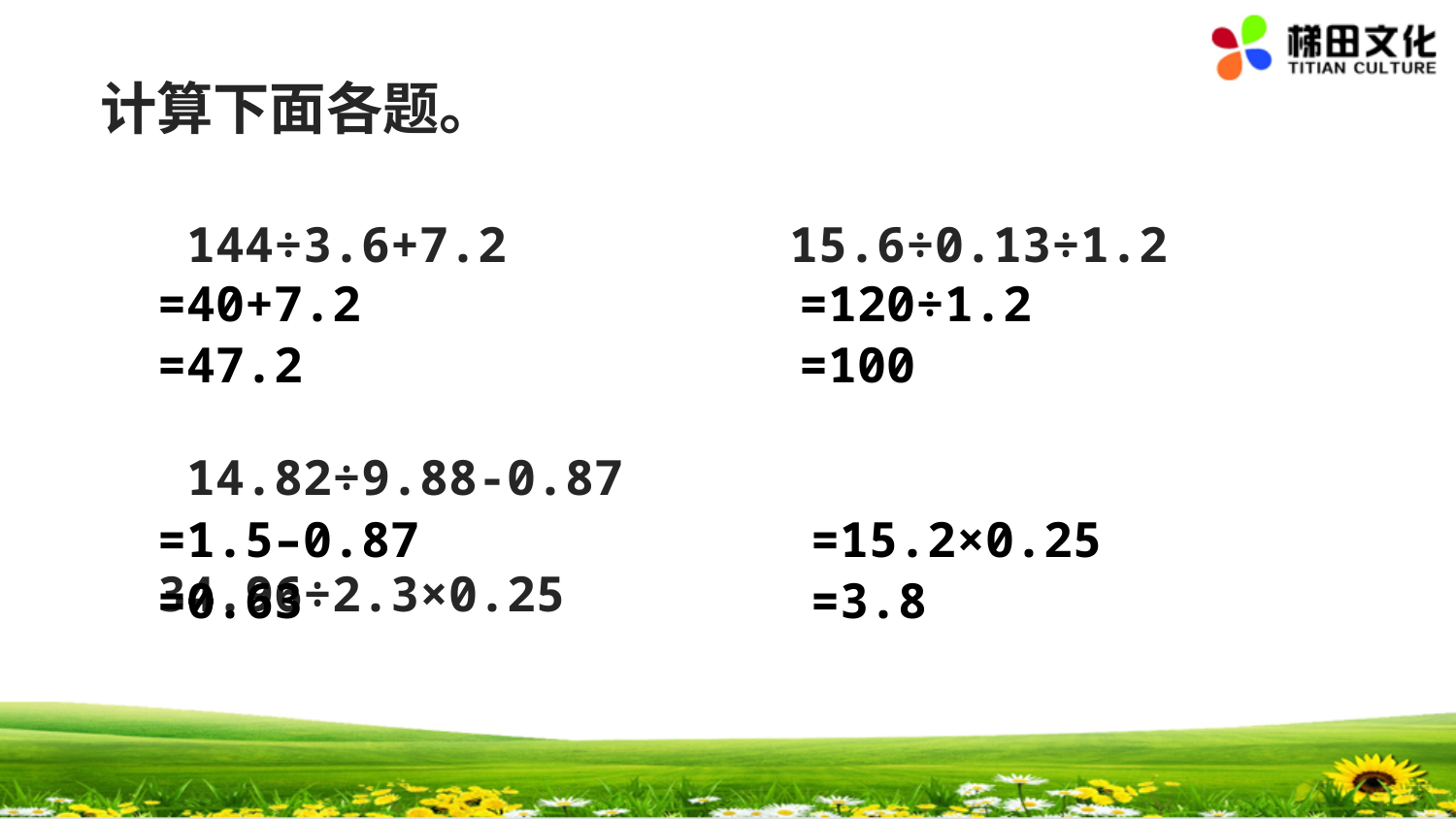

计算下面各题。
 144÷3.6+7.2　　　　      15.6÷0.13÷1.2

 14.82÷9.88-0.87	          34.96÷2.3×0.25

=40+7.2
=120÷1.2
=47.2
=100
=1.5–0.87
=15.2×0.25
=0.63
=3.8